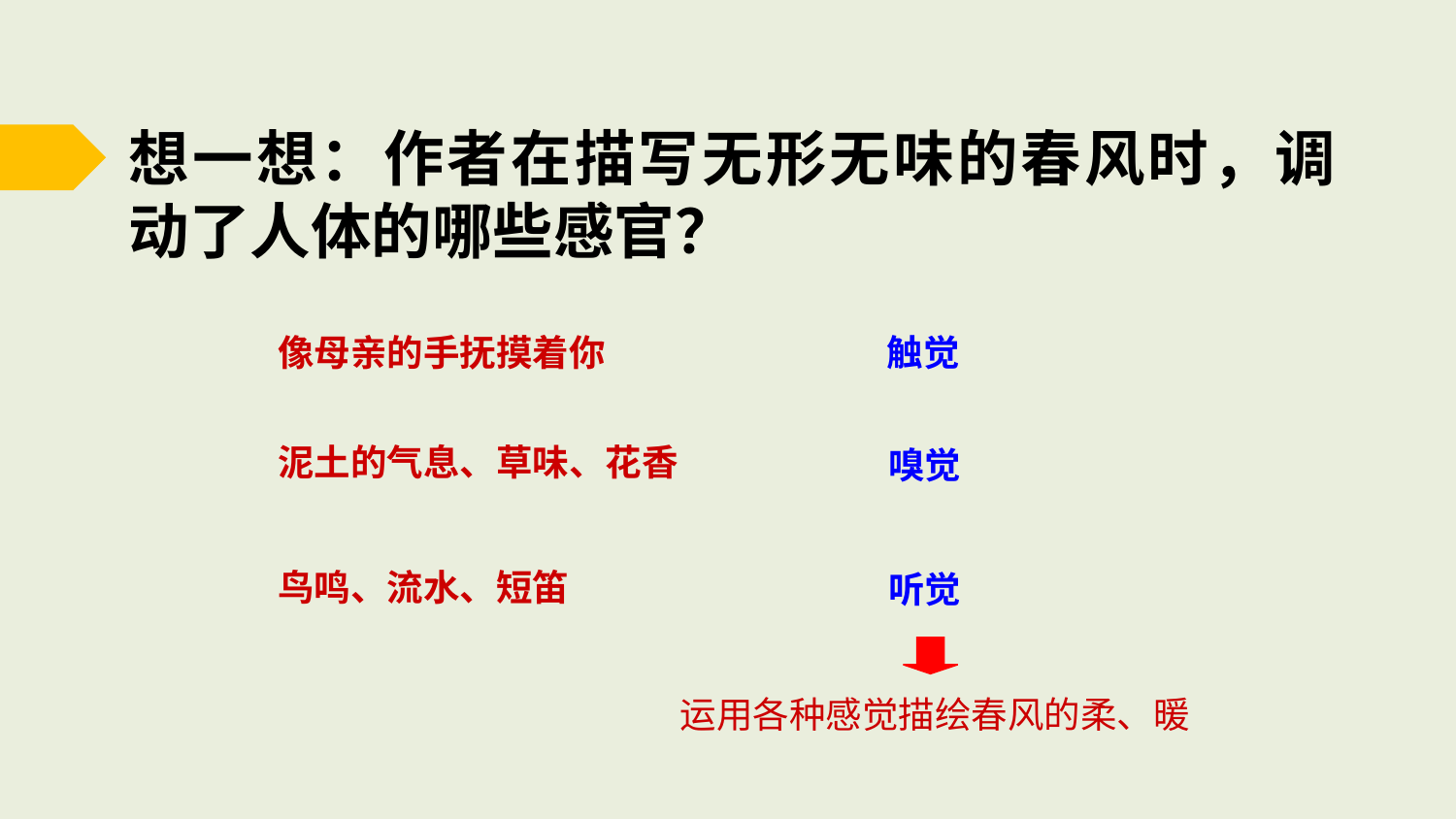

想一想：作者在描写无形无味的春风时，调动了人体的哪些感官？

触觉
像母亲的手抚摸着你
泥土的气息、草味、花香
嗅觉
鸟鸣、流水、短笛
听觉

运用各种感觉描绘春风的柔、暖